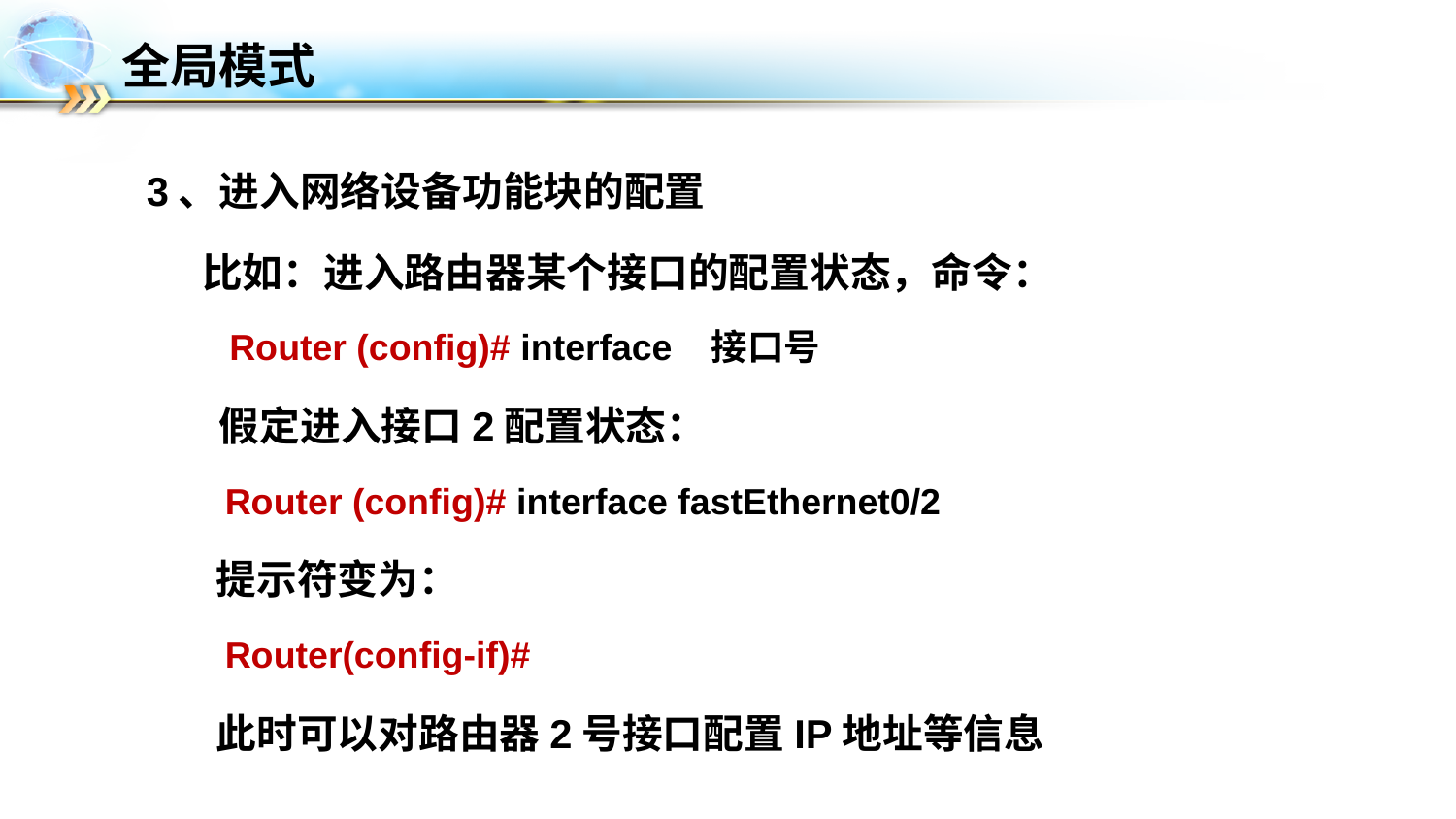

# 全局模式
3、进入网络设备功能块的配置
     比如：进入路由器某个接口的配置状态，命令：
 Router (config)# interface   接口号
假定进入接口2配置状态：
     Router (config)# interface fastEthernet0/2
    提示符变为：
     Router(config-if)#
    此时可以对路由器2号接口配置IP地址等信息